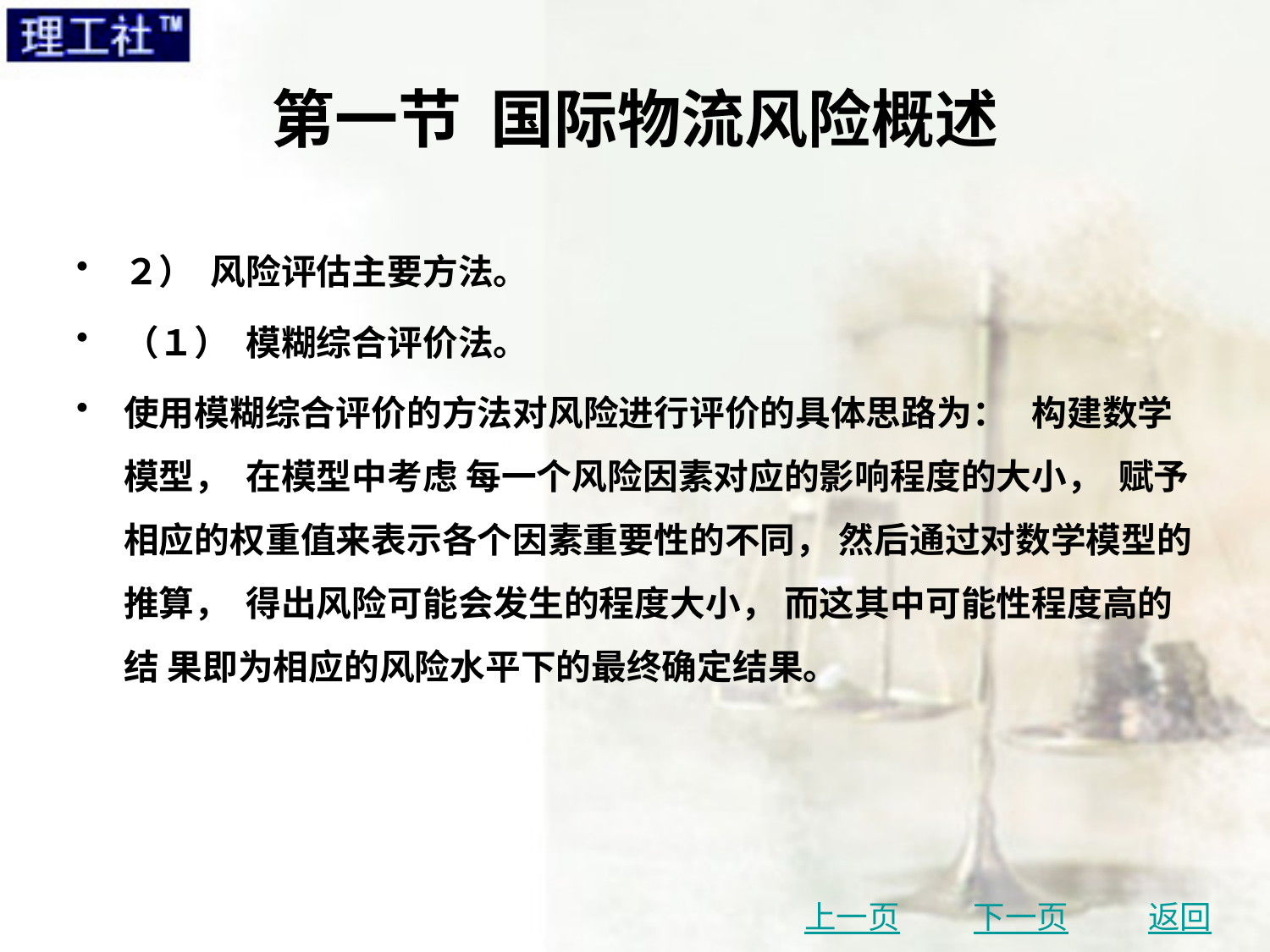

# 第一节  国际物流风险概述
２）  风险评估主要方法。
（１）  模糊综合评价法。
使用模糊综合评价的方法对风险进行评价的具体思路为：   构建数学模型，  在模型中考虑 每一个风险因素对应的影响程度的大小，  赋予相应的权重值来表示各个因素重要性的不同， 然后通过对数学模型的推算，  得出风险可能会发生的程度大小， 而这其中可能性程度高的结 果即为相应的风险水平下的最终确定结果。
上一页
下一页
返回